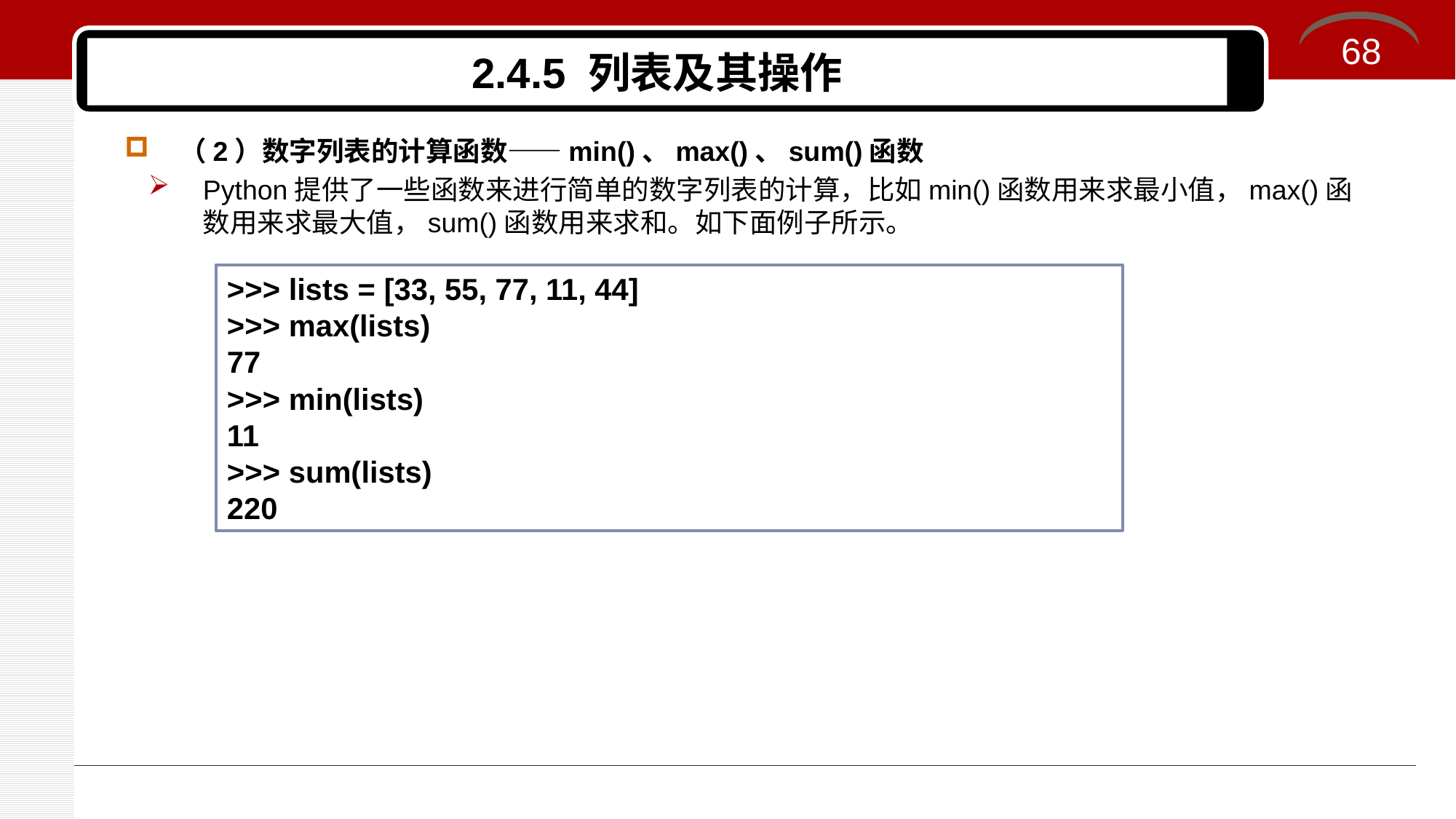

68
# 2.4.5 列表及其操作
（2）数字列表的计算函数——min()、max()、sum()函数
Python提供了一些函数来进行简单的数字列表的计算，比如min()函数用来求最小值，max()函数用来求最大值，sum()函数用来求和。如下面例子所示。

>>> lists = [33, 55, 77, 11, 44]
>>> max(lists)
77
>>> min(lists)
11
>>> sum(lists)
220